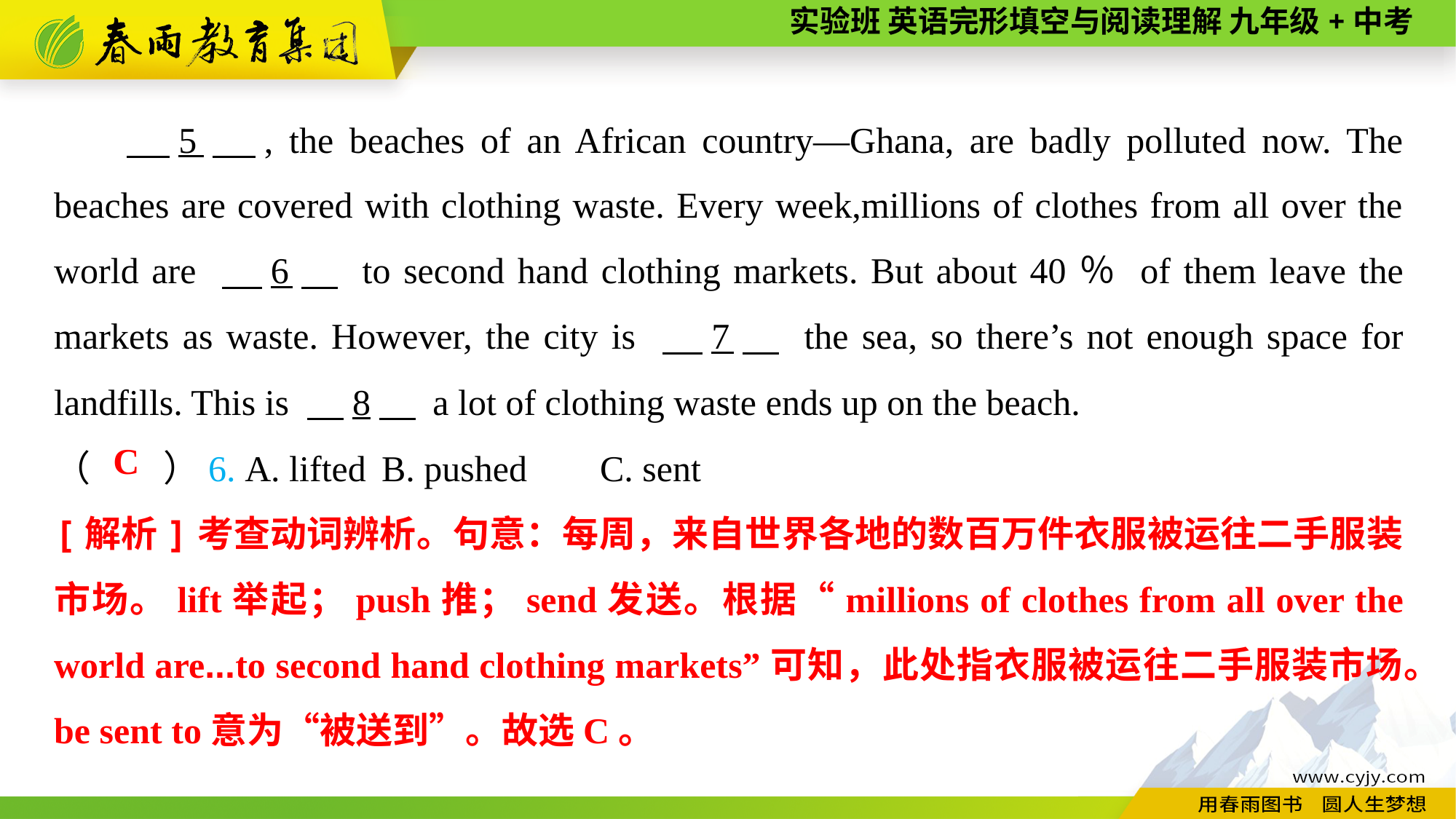

5　, the beaches of an African country—Ghana, are badly polluted now. The beaches are covered with clothing waste. Every week,millions of clothes from all over the world are 　6　 to second hand clothing markets. But about 40％ of them leave the markets as waste. However, the city is 　7　 the sea, so there’s not enough space for landfills. This is 　8　 a lot of clothing waste ends up on the beach.
（　　）6. A. lifted	B. pushed	C. sent
C
[解析]考查动词辨析。句意：每周，来自世界各地的数百万件衣服被运往二手服装市场。lift举起；push推；send发送。根据“millions of clothes from all over the world are...to second hand clothing markets”可知，此处指衣服被运往二手服装市场。be sent to意为“被送到”。故选C。